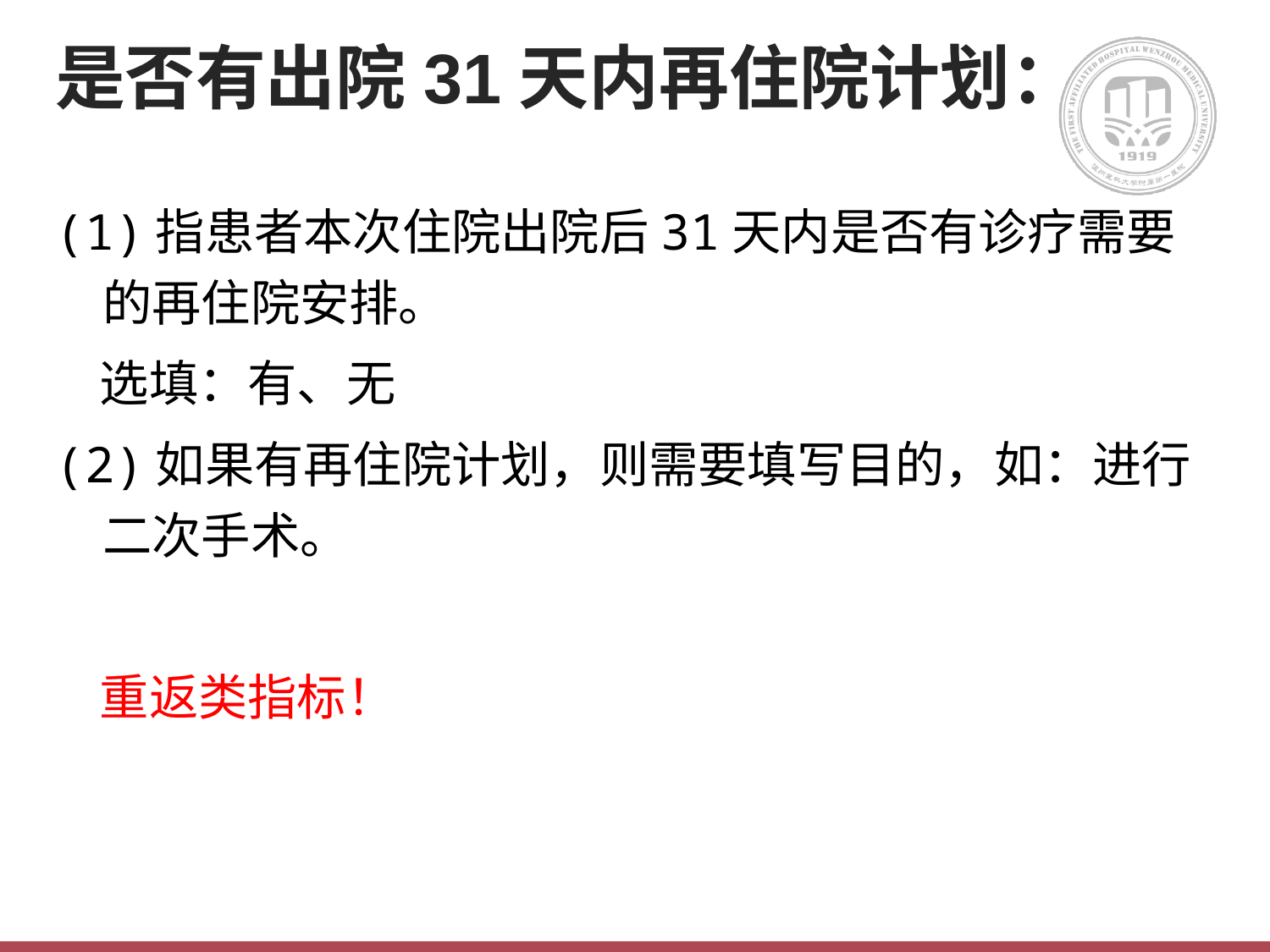

# 是否有出院31天内再住院计划：
(1)指患者本次住院出院后31天内是否有诊疗需要的再住院安排。
   选填：有、无
(2)如果有再住院计划，则需要填写目的，如：进行二次手术。

   重返类指标！